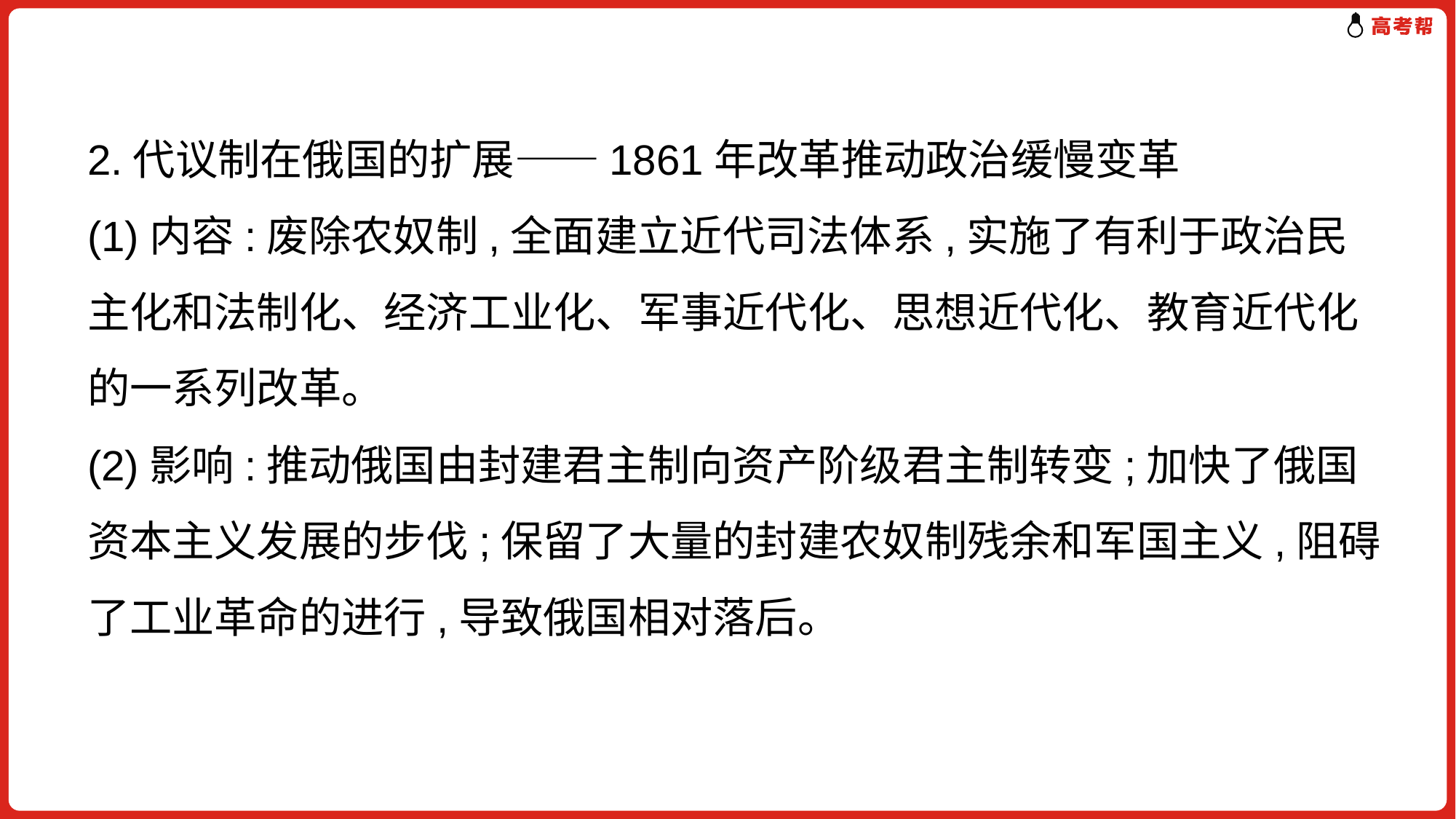

2.代议制在俄国的扩展——1861年改革推动政治缓慢变革
(1)内容:废除农奴制,全面建立近代司法体系,实施了有利于政治民主化和法制化、经济工业化、军事近代化、思想近代化、教育近代化的一系列改革。
(2)影响:推动俄国由封建君主制向资产阶级君主制转变;加快了俄国资本主义发展的步伐;保留了大量的封建农奴制残余和军国主义,阻碍了工业革命的进行,导致俄国相对落后。